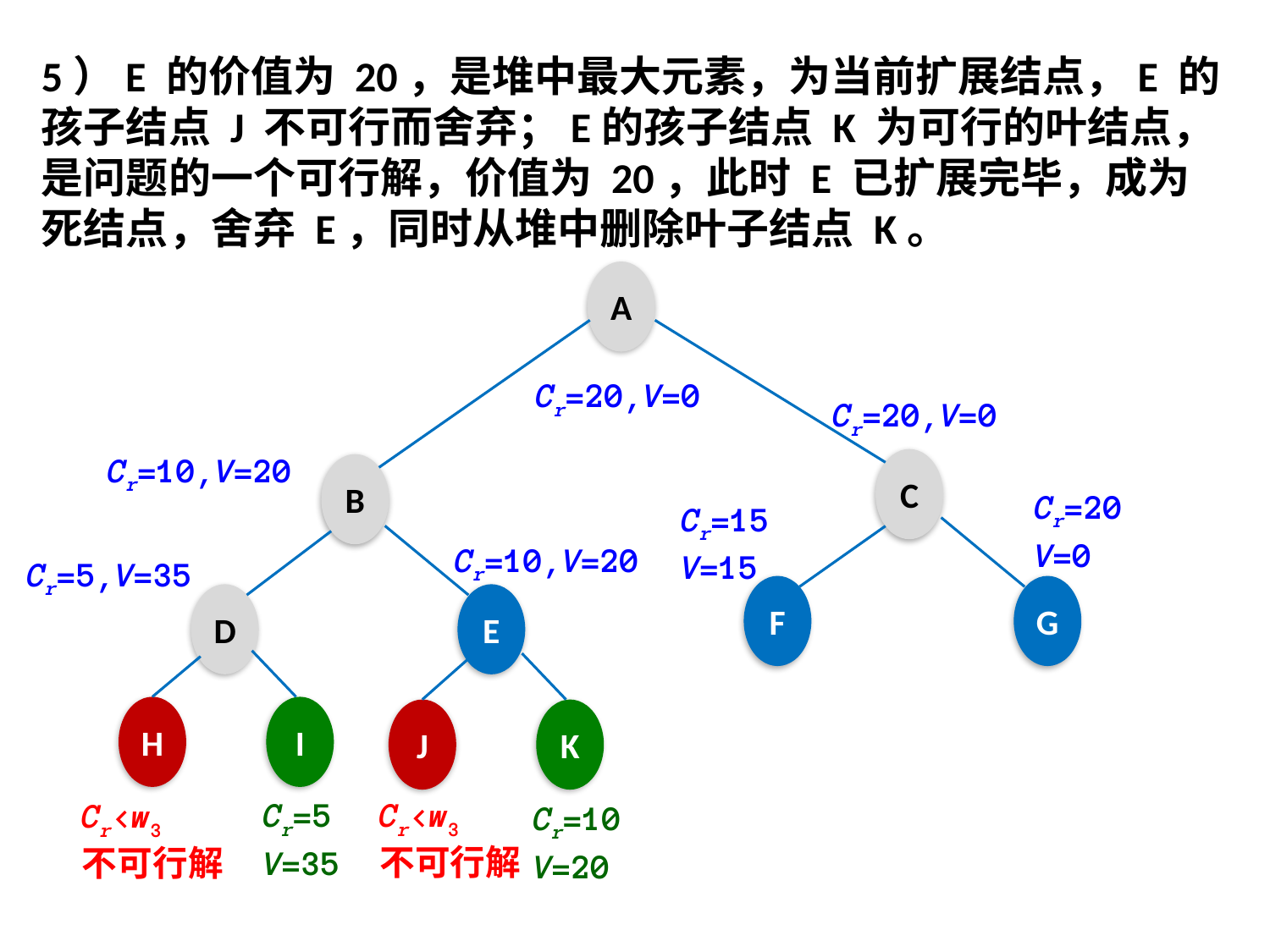

5）E 的价值为 20，是堆中最大元素，为当前扩展结点，E 的孩子结点 J 不可行而舍弃；E的孩子结点 K 为可行的叶结点，是问题的一个可行解，价值为 20，此时 E 已扩展完毕，成为死结点，舍弃 E，同时从堆中删除叶子结点 K。
A
Cr=20,V=0
Cr=20,V=0
Cr=10,V=20
C
B
Cr=20
V=0
Cr=15
V=15
Cr=10,V=20
Cr=5,V=35
F
G
D
E
H
I
J
K
Cr<w3
不可行解
Cr=5
V=35
Cr<w3
不可行解
Cr=10
V=20